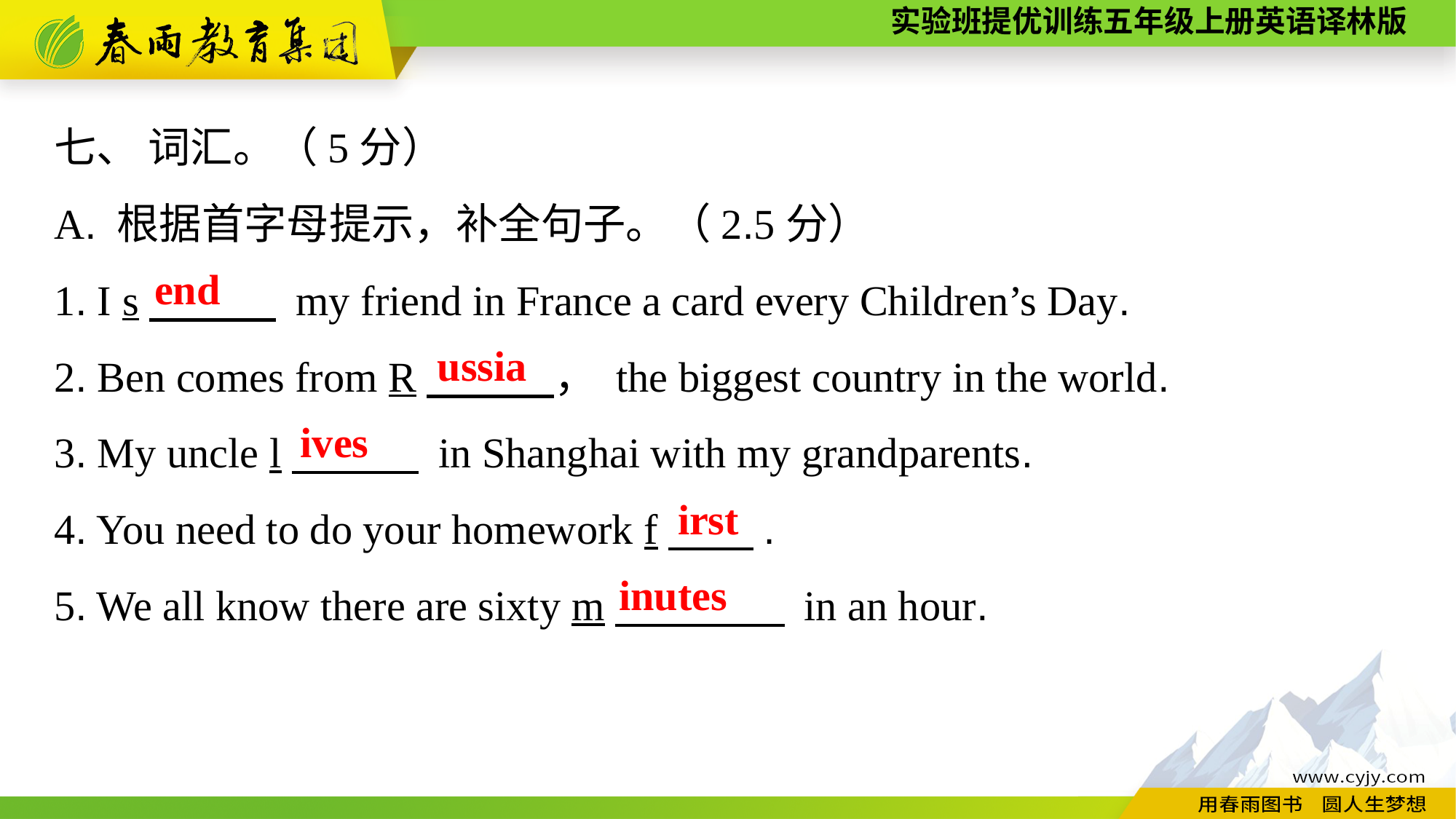

七、 词汇。（5分）
A. 根据首字母提示，补全句子。（2.5分）
1. I s　　　 my friend in France a card every Children’s Day.
2. Ben comes from R　　　， the biggest country in the world.
3. My uncle l　　　 in Shanghai with my grandparents.
4. You need to do your homework f　　.
5. We all know there are sixty m　　　　 in an hour.
end
ussia
ives
irst
inutes